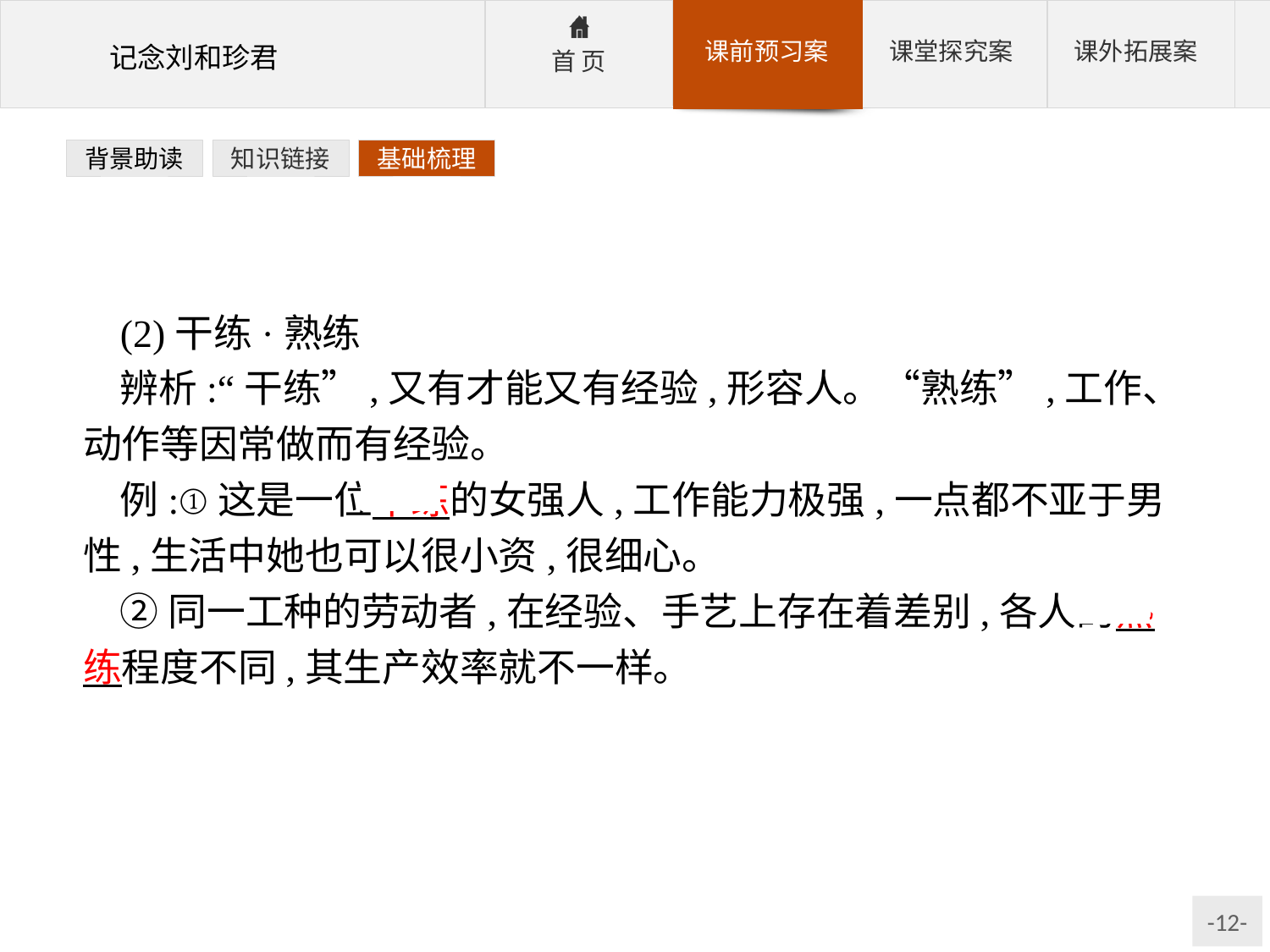

背景助读
知识链接
基础梳理
(2)干练·熟练
辨析:“干练”,又有才能又有经验,形容人。“熟练”,工作、动作等因常做而有经验。
例:①这是一位干练的女强人,工作能力极强,一点都不亚于男性,生活中她也可以很小资,很细心。
②同一工种的劳动者,在经验、手艺上存在着差别,各人的熟练程度不同,其生产效率就不一样。